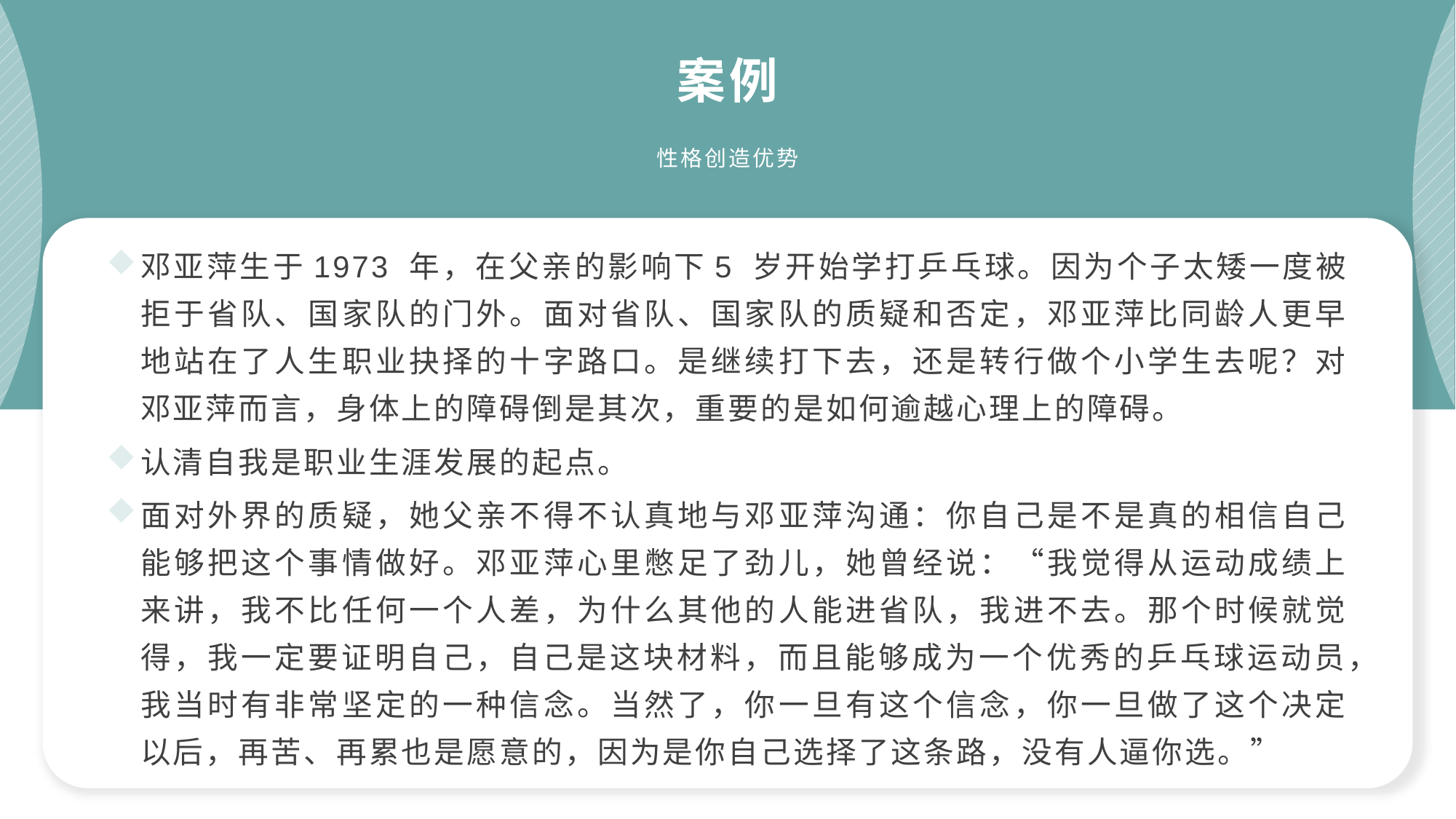

案例
性格创造优势

邓亚萍生于1973 年，在父亲的影响下5 岁开始学打乒乓球。因为个子太矮一度被拒于省队、国家队的门外。面对省队、国家队的质疑和否定，邓亚萍比同龄人更早地站在了人生职业抉择的十字路口。是继续打下去，还是转行做个小学生去呢？对邓亚萍而言，身体上的障碍倒是其次，重要的是如何逾越心理上的障碍。
认清自我是职业生涯发展的起点。
面对外界的质疑，她父亲不得不认真地与邓亚萍沟通：你自己是不是真的相信自己能够把这个事情做好。邓亚萍心里憋足了劲儿，她曾经说：“我觉得从运动成绩上来讲，我不比任何一个人差，为什么其他的人能进省队，我进不去。那个时候就觉得，我一定要证明自己，自己是这块材料，而且能够成为一个优秀的乒乓球运动员，我当时有非常坚定的一种信念。当然了，你一旦有这个信念，你一旦做了这个决定以后，再苦、再累也是愿意的，因为是你自己选择了这条路，没有人逼你选。”